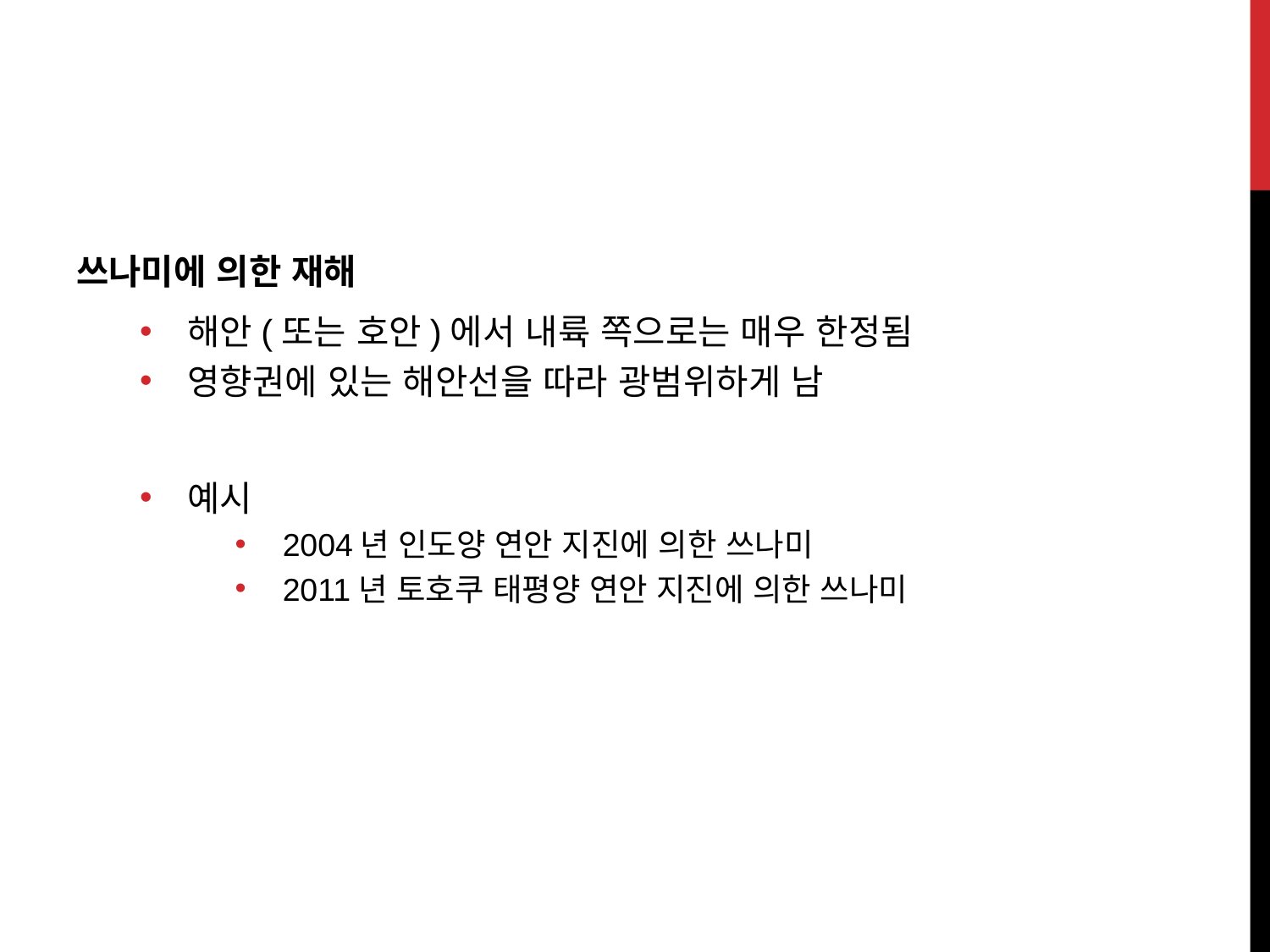

쓰나미에 의한 재해
해안(또는 호안)에서 내륙 쪽으로는 매우 한정됨
영향권에 있는 해안선을 따라 광범위하게 남

예시
2004년 인도양 연안 지진에 의한 쓰나미
2011년 토호쿠 태평양 연안 지진에 의한 쓰나미